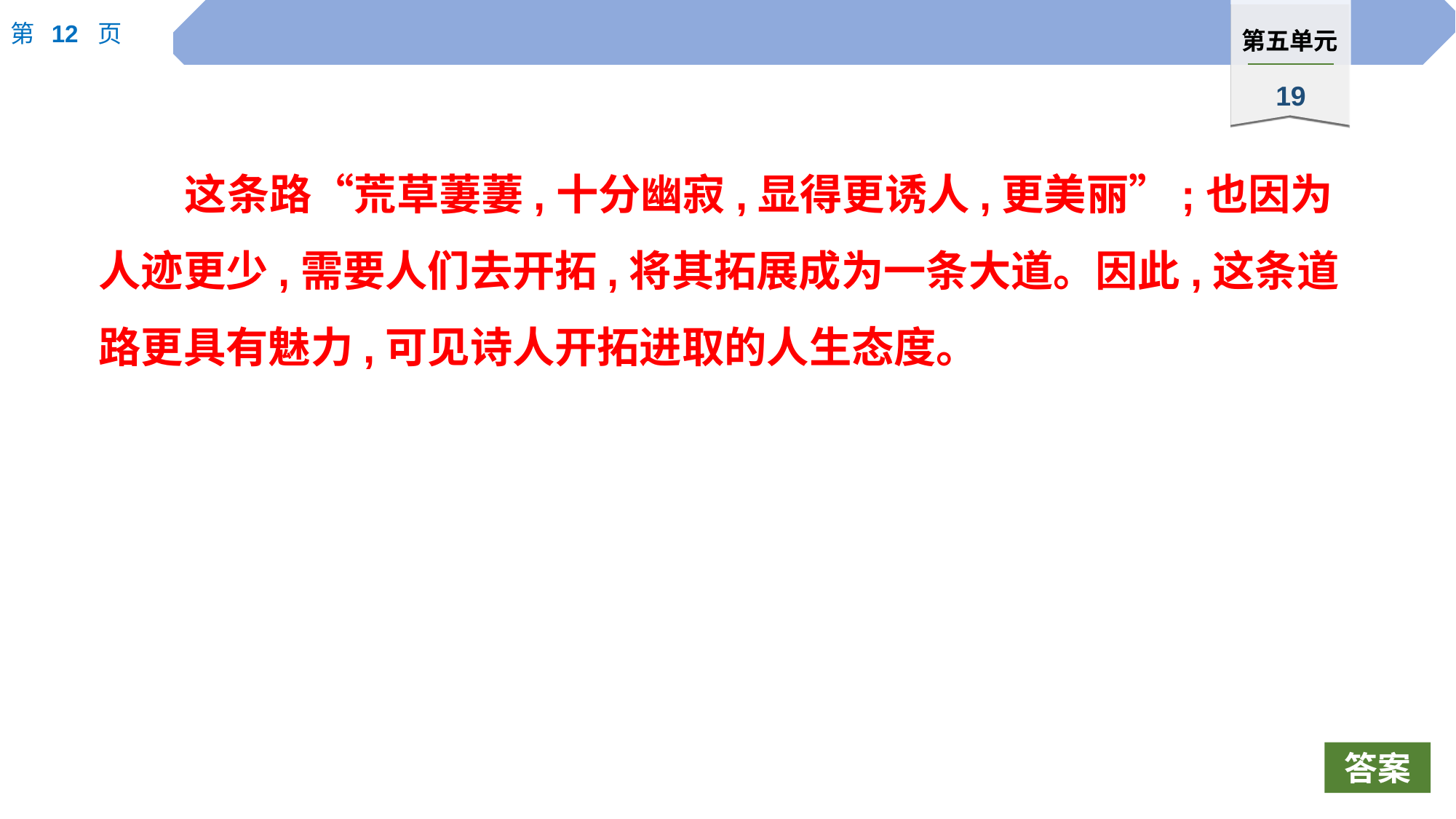

这条路“荒草萋萋,十分幽寂,显得更诱人,更美丽”;也因为人迹更少,需要人们去开拓,将其拓展成为一条大道。因此,这条道路更具有魅力,可见诗人开拓进取的人生态度。
答案